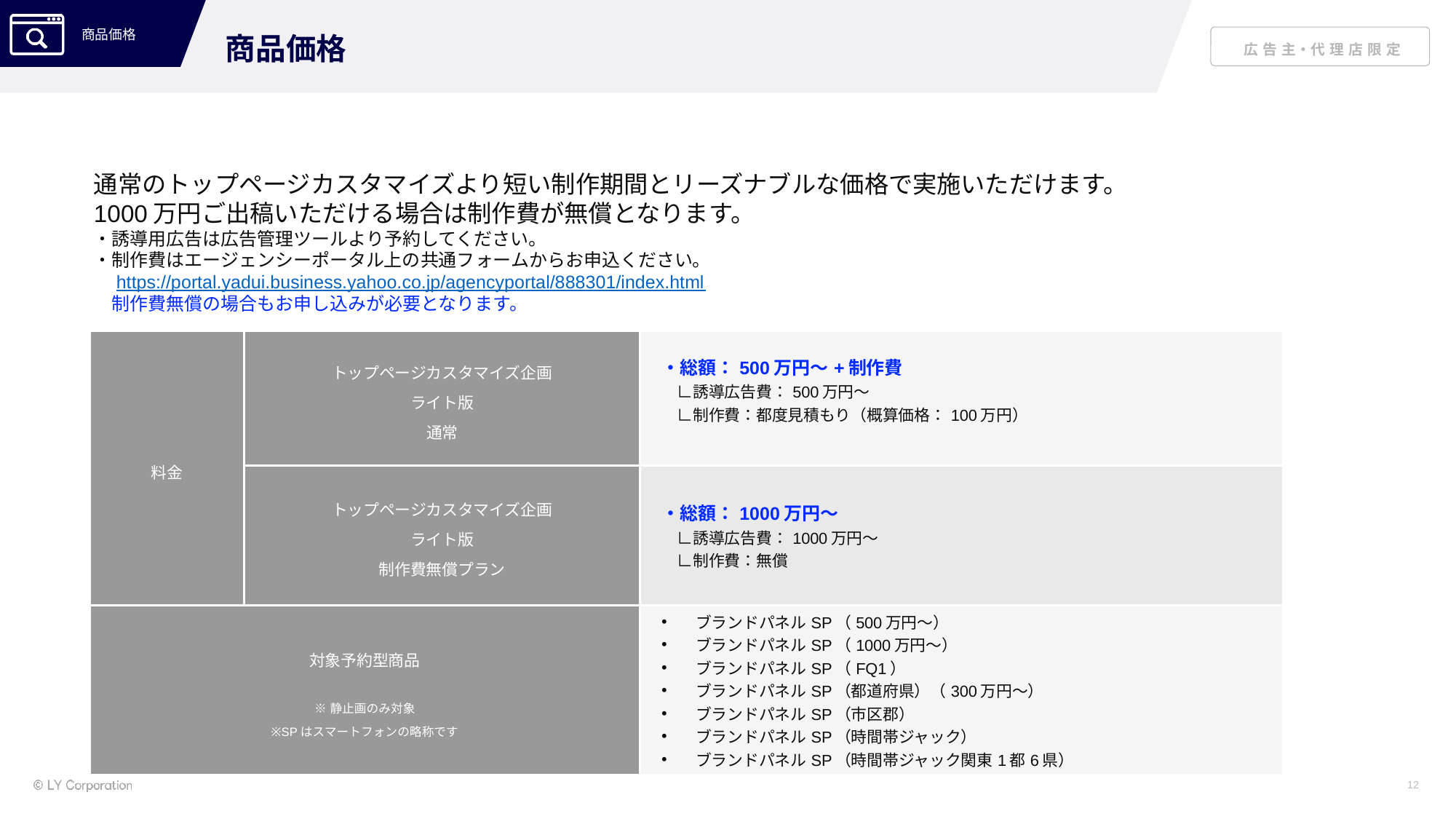

商品価格
通常のトップページカスタマイズより短い制作期間とリーズナブルな価格で実施いただけます。
1000万円ご出稿いただける場合は制作費が無償となります。
・誘導用広告は広告管理ツールより予約してください。
・制作費はエージェンシーポータル上の共通フォームからお申込ください。
　https://portal.yadui.business.yahoo.co.jp/agencyportal/888301/index.html
　制作費無償の場合もお申し込みが必要となります。
| 料金 | トップページカスタマイズ企画 ライト版 通常 | ・総額：500万円～+制作費 　∟誘導広告費：500万円～ 　∟制作費：都度見積もり（概算価格：100万円） |
| --- | --- | --- |
|  | トップページカスタマイズ企画 ライト版 制作費無償プラン | ・総額：1000万円～ 　∟誘導広告費：1000万円～ 　∟制作費：無償 |
| 対象予約型商品 ※静止画のみ対象 ※SPはスマートフォンの略称です |  | ブランドパネルSP（500万円～） ブランドパネルSP（1000万円～） ブランドパネルSP（FQ1） ブランドパネルSP（都道府県）（300万円～） ブランドパネルSP（市区郡） ブランドパネルSP（時間帯ジャック） ブランドパネルSP（時間帯ジャック関東1都6県） |